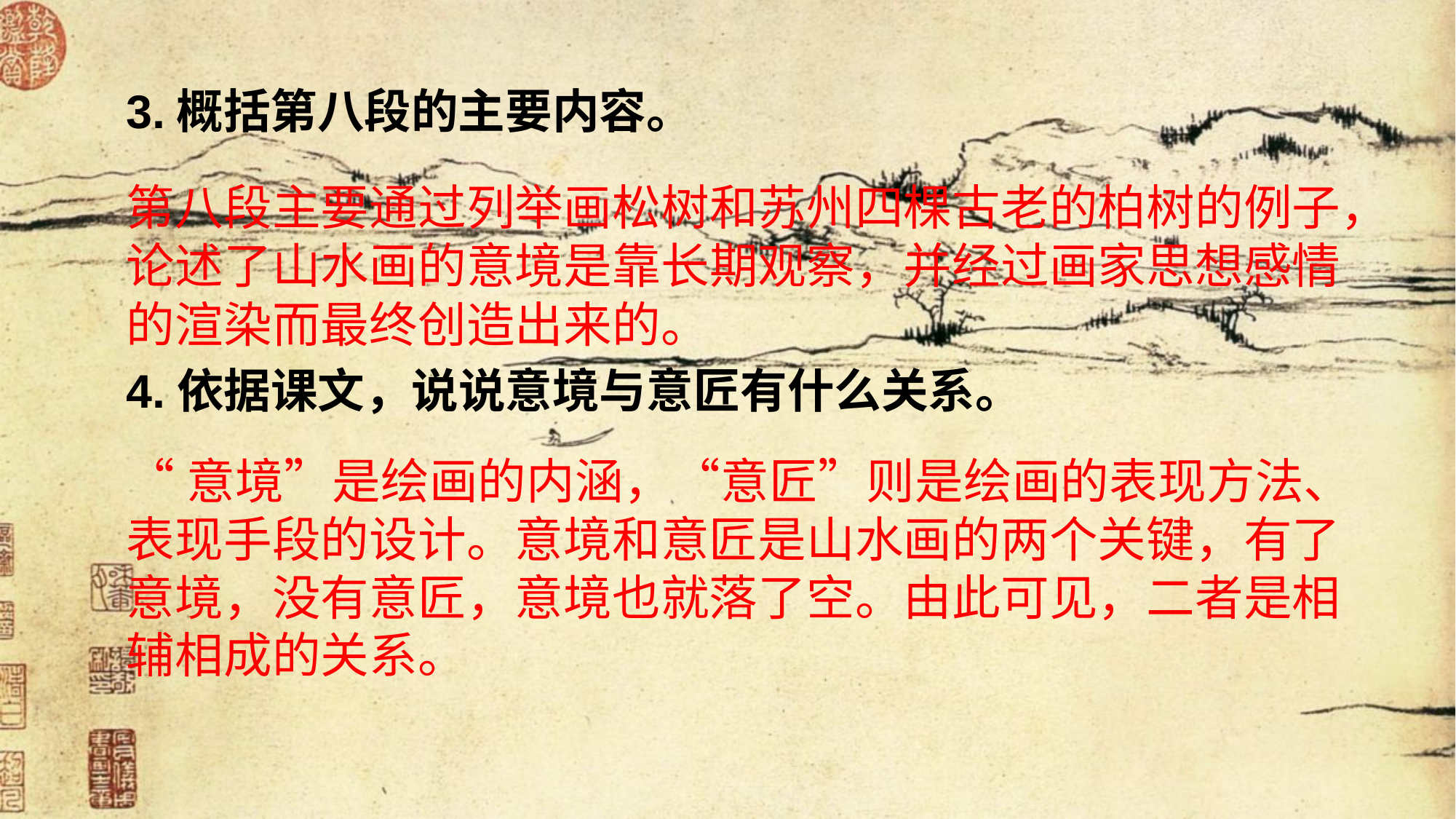

3.概括第八段的主要内容。
第八段主要通过列举画松树和苏州四棵古老的柏树的例子，论述了山水画的意境是靠长期观察，并经过画家思想感情的渲染而最终创造出来的。
4.依据课文，说说意境与意匠有什么关系。
“意境”是绘画的内涵，“意匠”则是绘画的表现方法、表现手段的设计。意境和意匠是山水画的两个关键，有了意境，没有意匠，意境也就落了空。由此可见，二者是相
辅相成的关系。